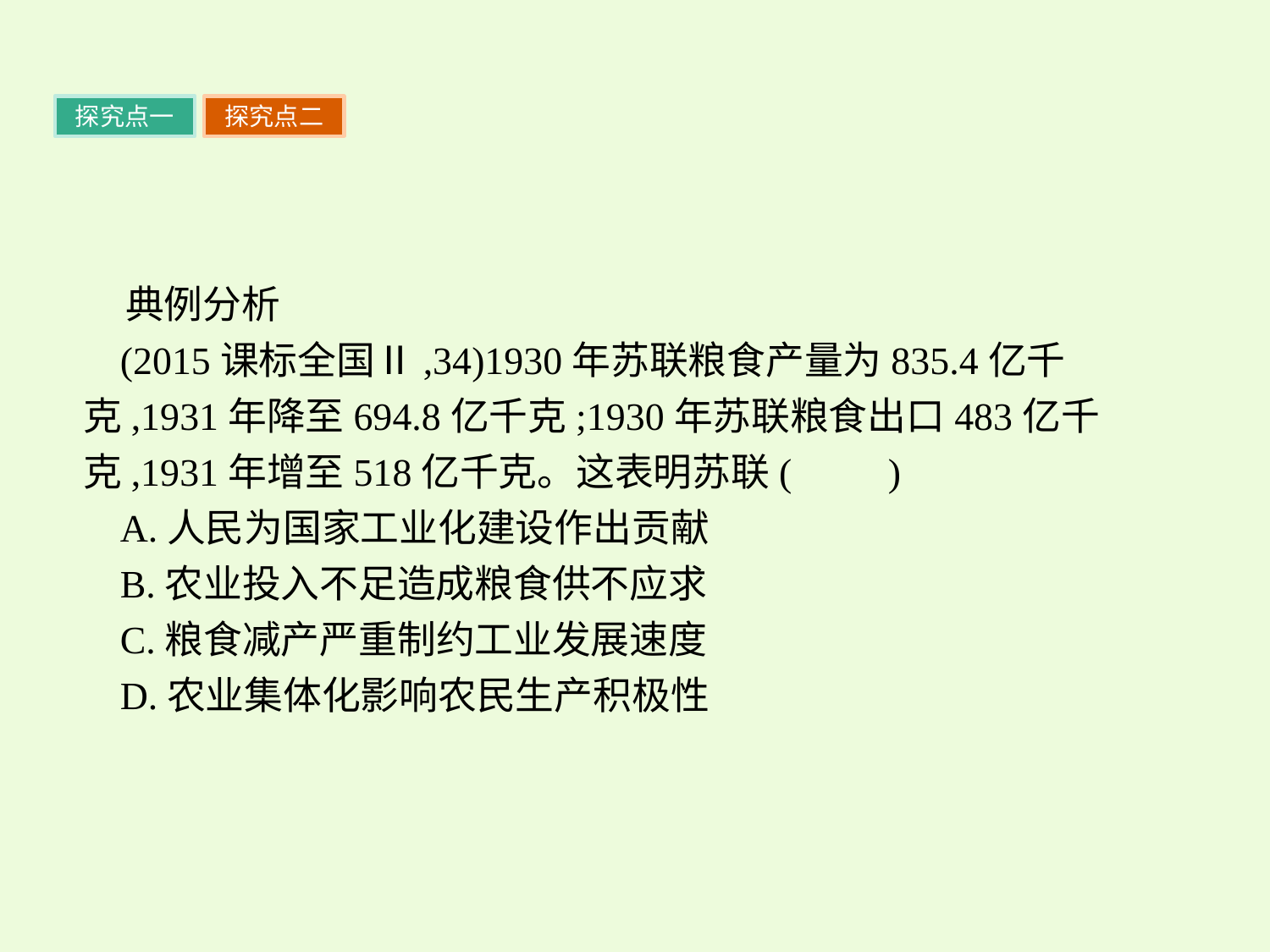

探究点一
探究点二
典例分析
(2015课标全国Ⅱ,34)1930年苏联粮食产量为835.4亿千克,1931年降至694.8亿千克;1930年苏联粮食出口483亿千克,1931年增至518亿千克。这表明苏联(　　)
A.人民为国家工业化建设作出贡献
B.农业投入不足造成粮食供不应求
C.粮食减产严重制约工业发展速度
D.农业集体化影响农民生产积极性